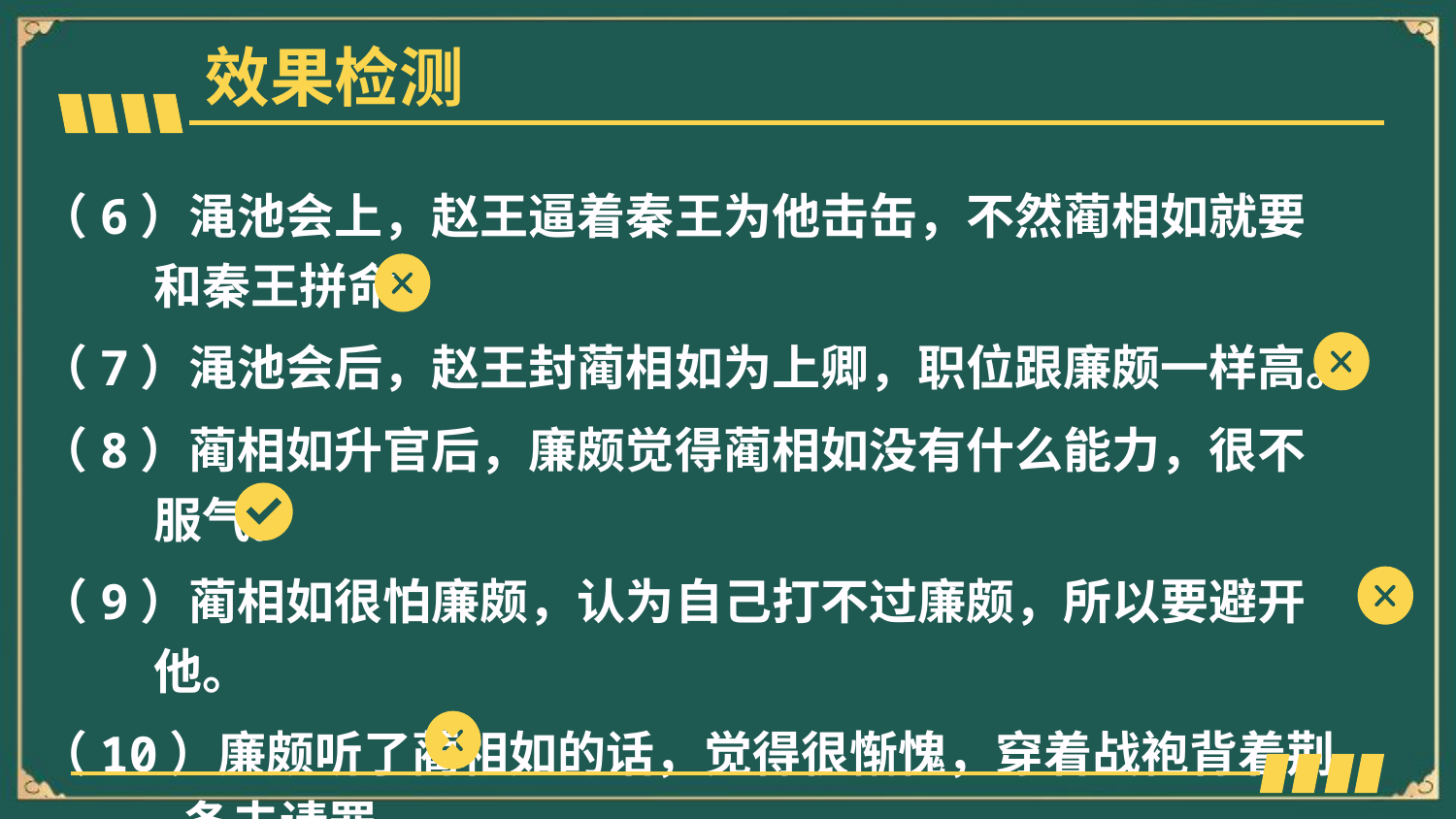

效果检测

（6）渑池会上，赵王逼着秦王为他击缶，不然蔺相如就要和秦王拼命。
（7）渑池会后，赵王封蔺相如为上卿，职位跟廉颇一样高。
（8）蔺相如升官后，廉颇觉得蔺相如没有什么能力，很不服气。
（9）蔺相如很怕廉颇，认为自己打不过廉颇，所以要避开他。
（10）廉颇听了蔺相如的话，觉得很惭愧，穿着战袍背着荆条去请罪。